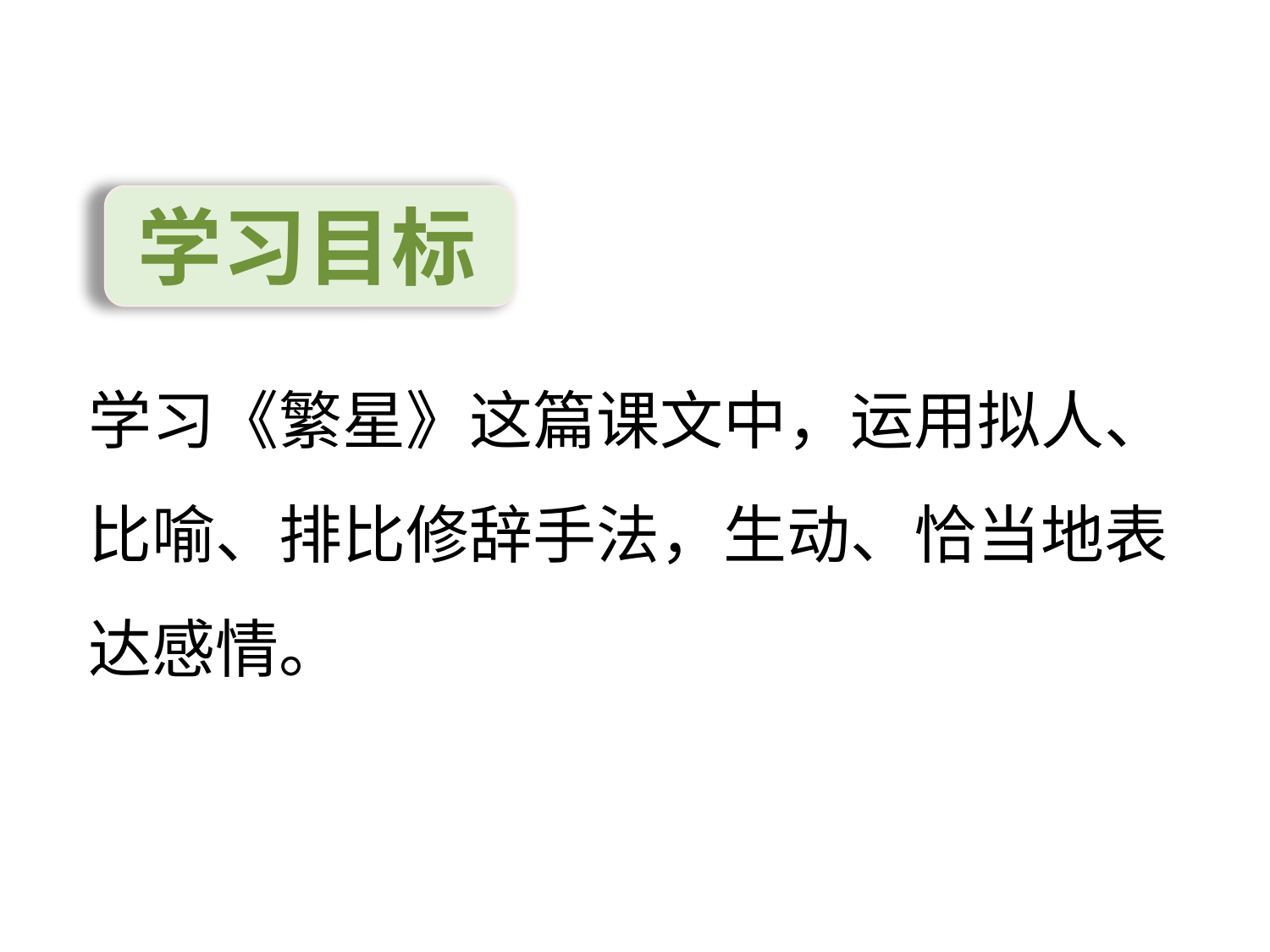

学习目标
学习《繁星》这篇课文中，运用拟人、比喻、排比修辞手法，生动、恰当地表达感情。